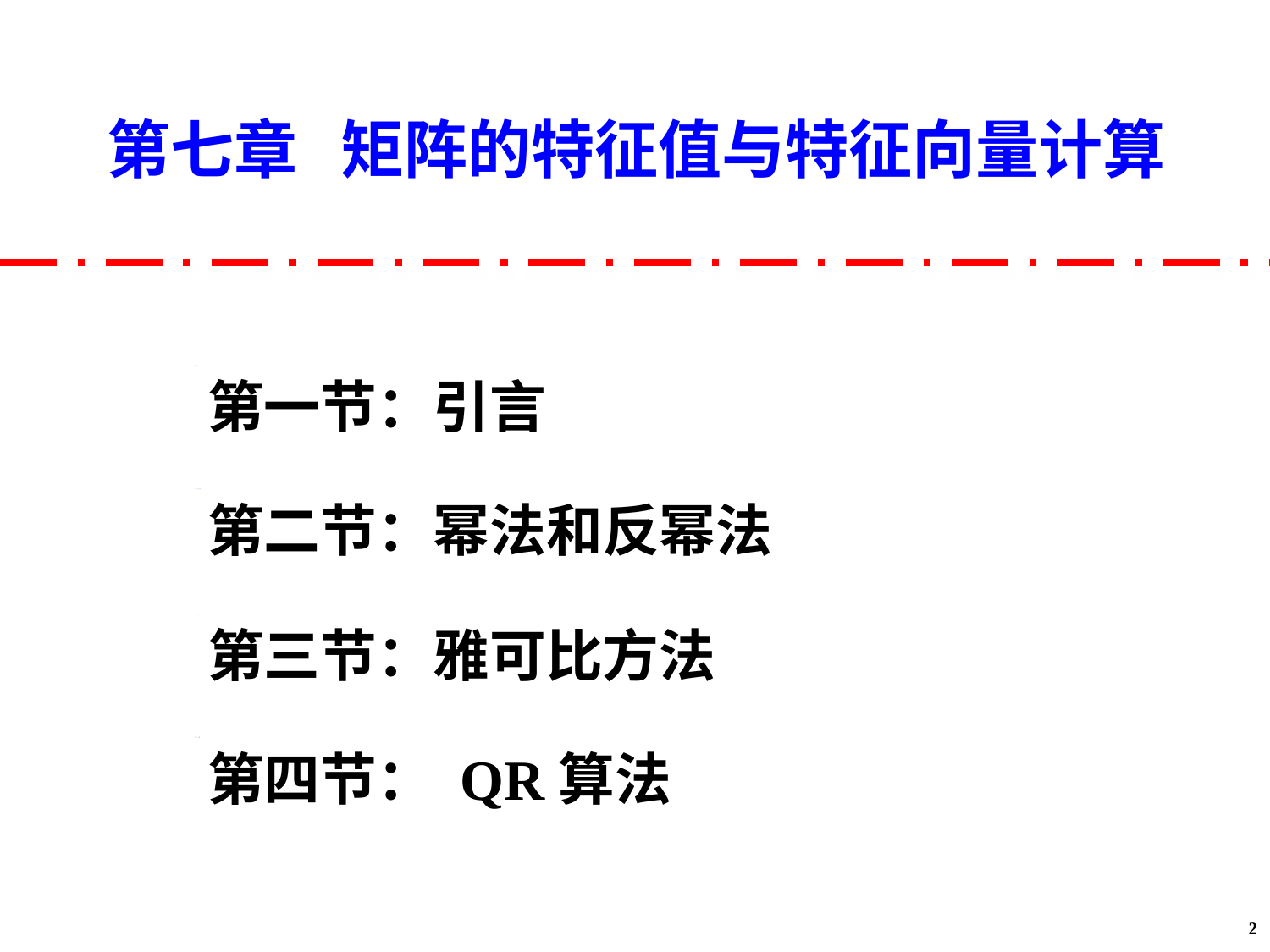

第七章   矩阵的特征值与特征向量计算
第一节：引言
第二节：幂法和反幂法
第三节：雅可比方法
第四节： QR算法
2